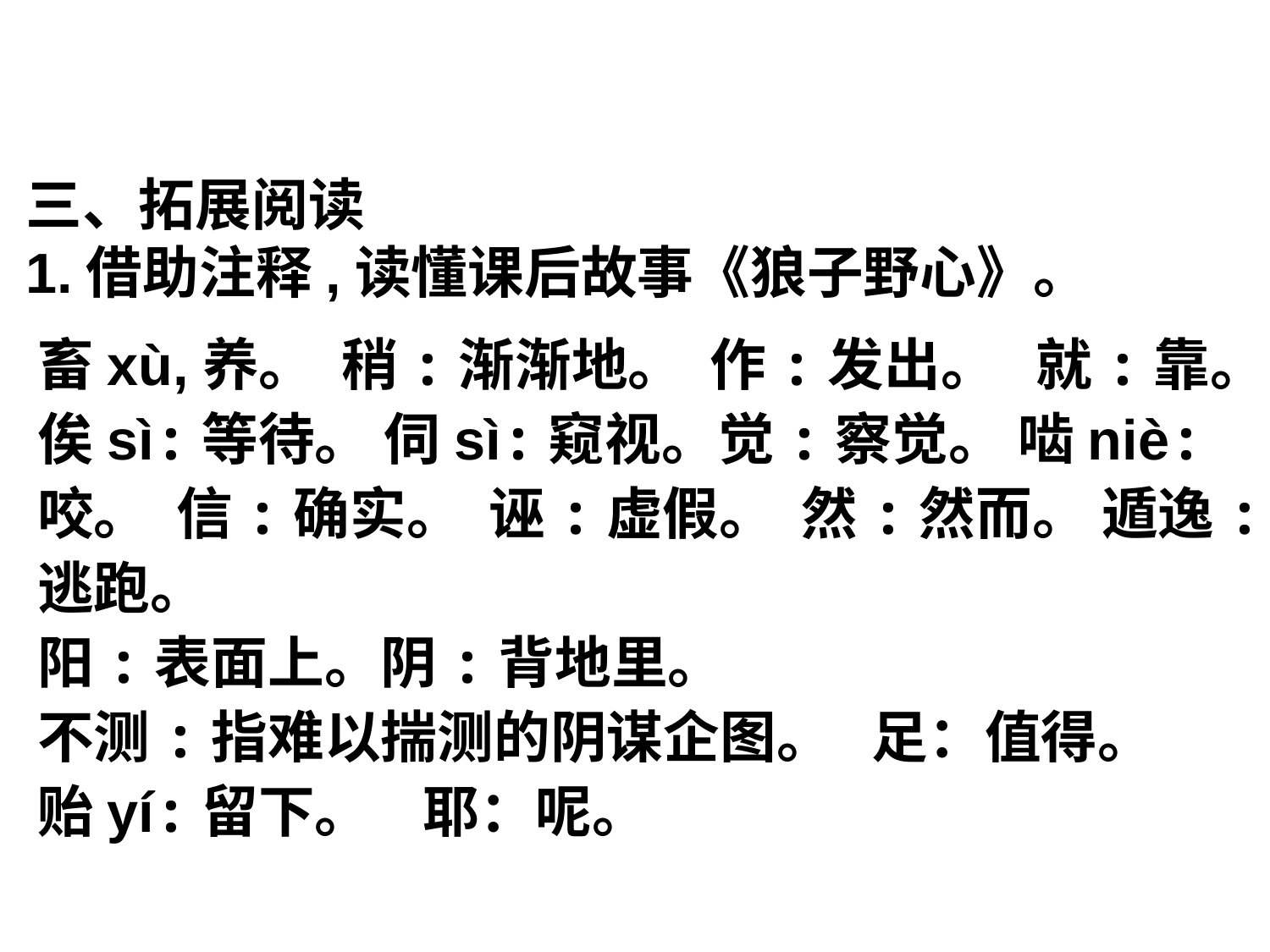

三、拓展阅读
1.借助注释,读懂课后故事《狼子野心》。

畜xù,养。  稍:渐渐地。  作:发出。   就:靠。
俟sì:等待。 伺sì:窥视。觉:察觉。 啮niè:咬。  信:确实。  诬:虚假。  然:然而。 遁逸:逃跑。
阳:表面上。阴:背地里。
不测:指难以揣测的阴谋企图。   足：值得。
贻yí:留下。    耶：呢。